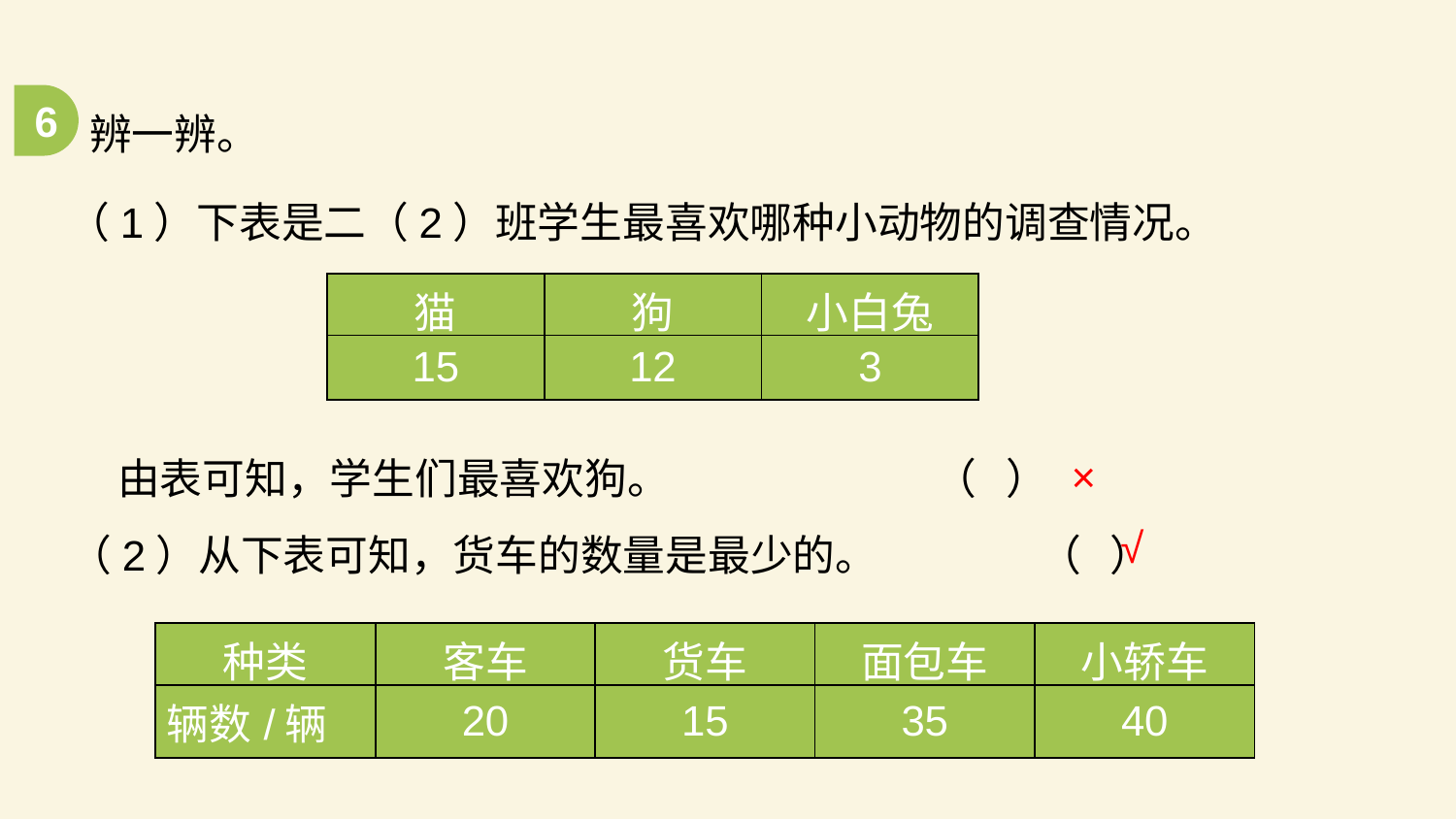

辨一辨。
6
（1）下表是二（2）班学生最喜欢哪种小动物的调查情况。
| 猫 | 狗 | 小白兔 |
| --- | --- | --- |
| 15 | 12 | 3 |
    由表可知，学生们最喜欢狗。                            （   ）
（2）从下表可知，货车的数量是最少的。                 （   ）
×
√
| 种类 | 客车 | 货车 | 面包车 | 小轿车 |
| --- | --- | --- | --- | --- |
| 辆数/辆 | 20 | 15 | 35 | 40 |